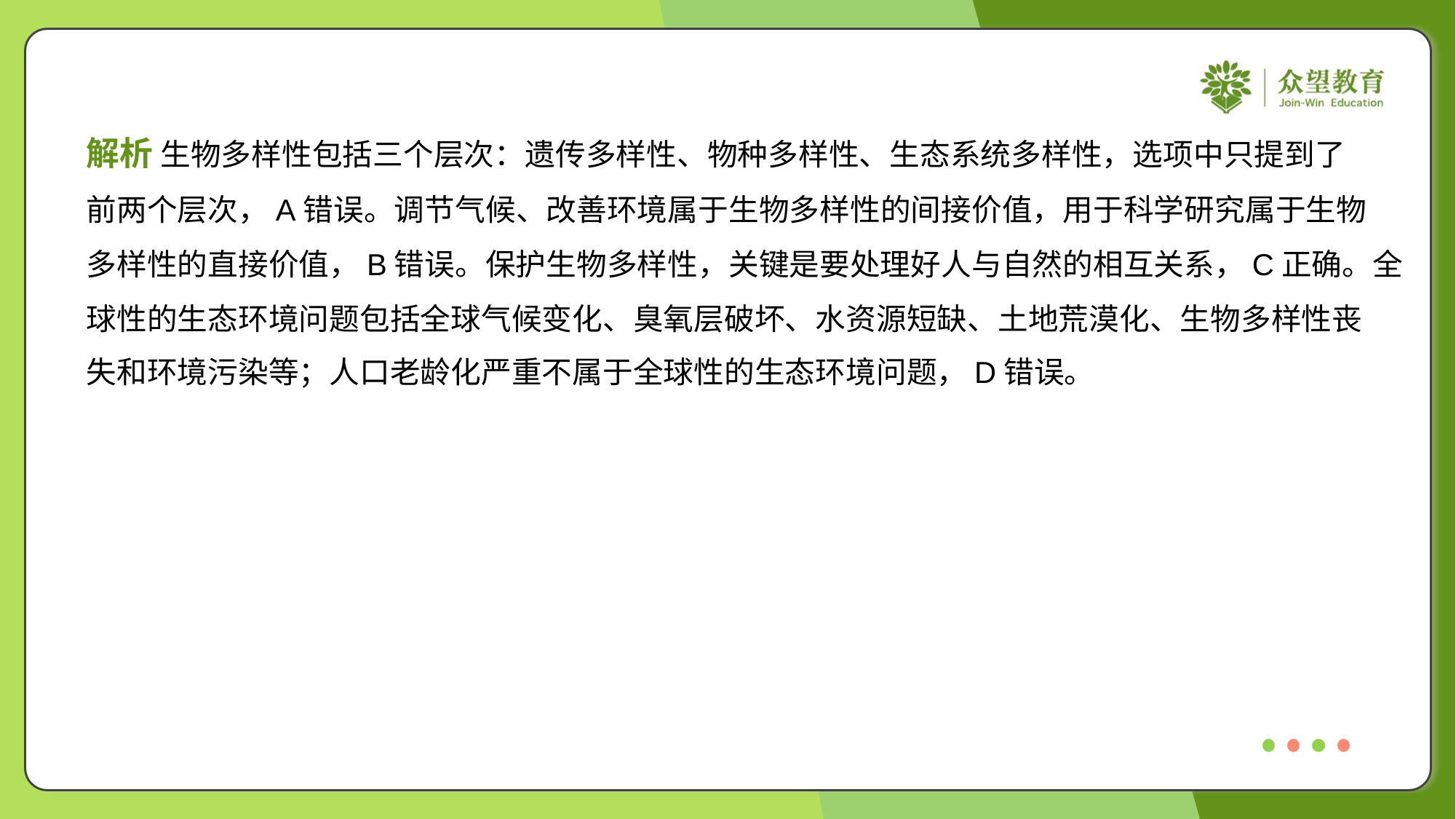

解析 生物多样性包括三个层次：遗传多样性、物种多样性、生态系统多样性，选项中只提到了
前两个层次，A错误。调节气候、改善环境属于生物多样性的间接价值，用于科学研究属于生物
多样性的直接价值，B错误。保护生物多样性，关键是要处理好人与自然的相互关系，C正确。全
球性的生态环境问题包括全球气候变化、臭氧层破坏、水资源短缺、土地荒漠化、生物多样性丧
失和环境污染等；人口老龄化严重不属于全球性的生态环境问题，D错误。